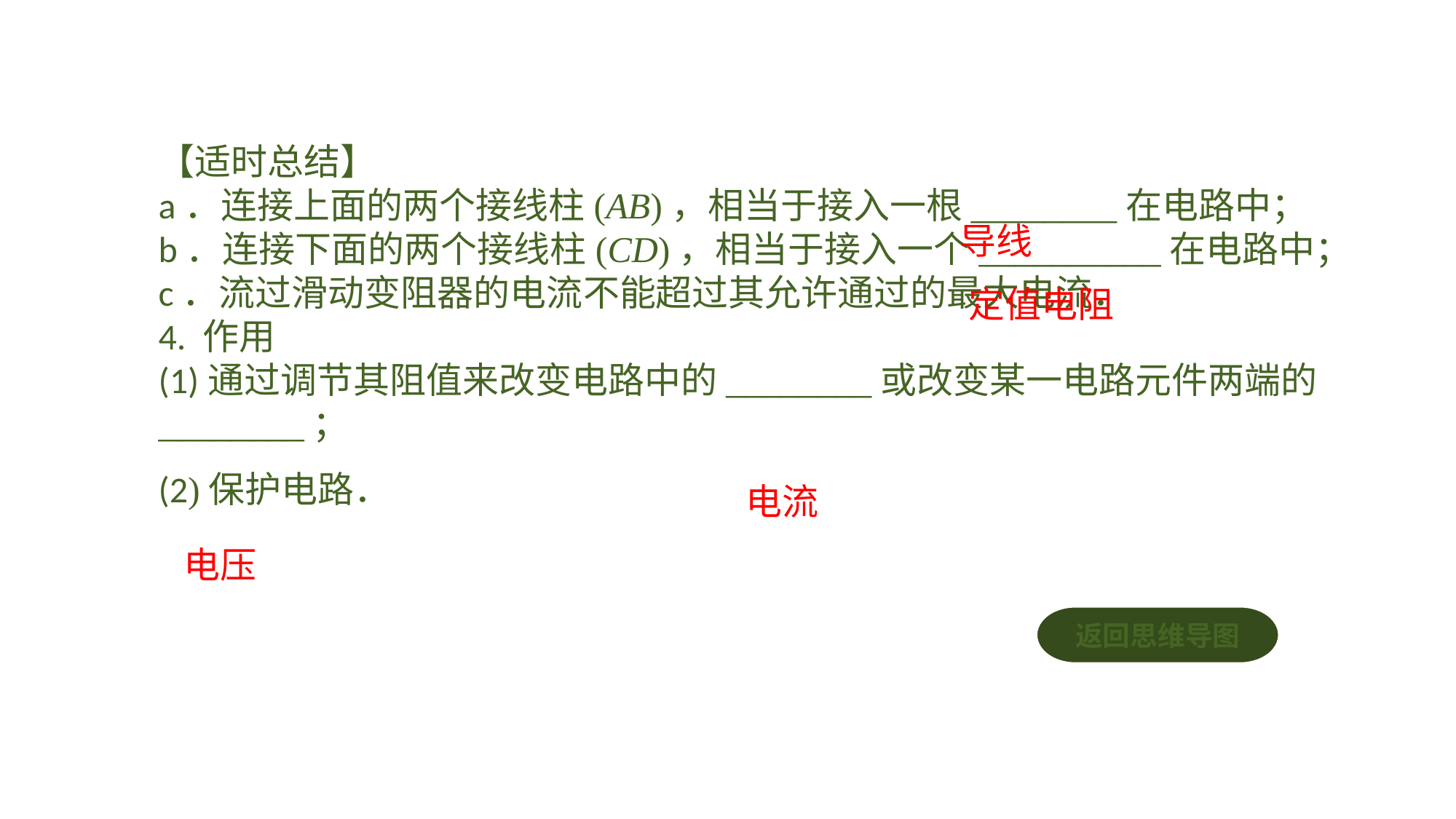

【适时总结】a．连接上面的两个接线柱(AB)，相当于接入一根________在电路中；b．连接下面的两个接线柱(CD)，相当于接入一个__________在电路中；c．流过滑动变阻器的电流不能超过其允许通过的最大电流．4. 作用(1)通过调节其阻值来改变电路中的________或改变某一电路元件两端的________；(2)保护电路．
导线
定值电阻
电流
电压
返回思维导图